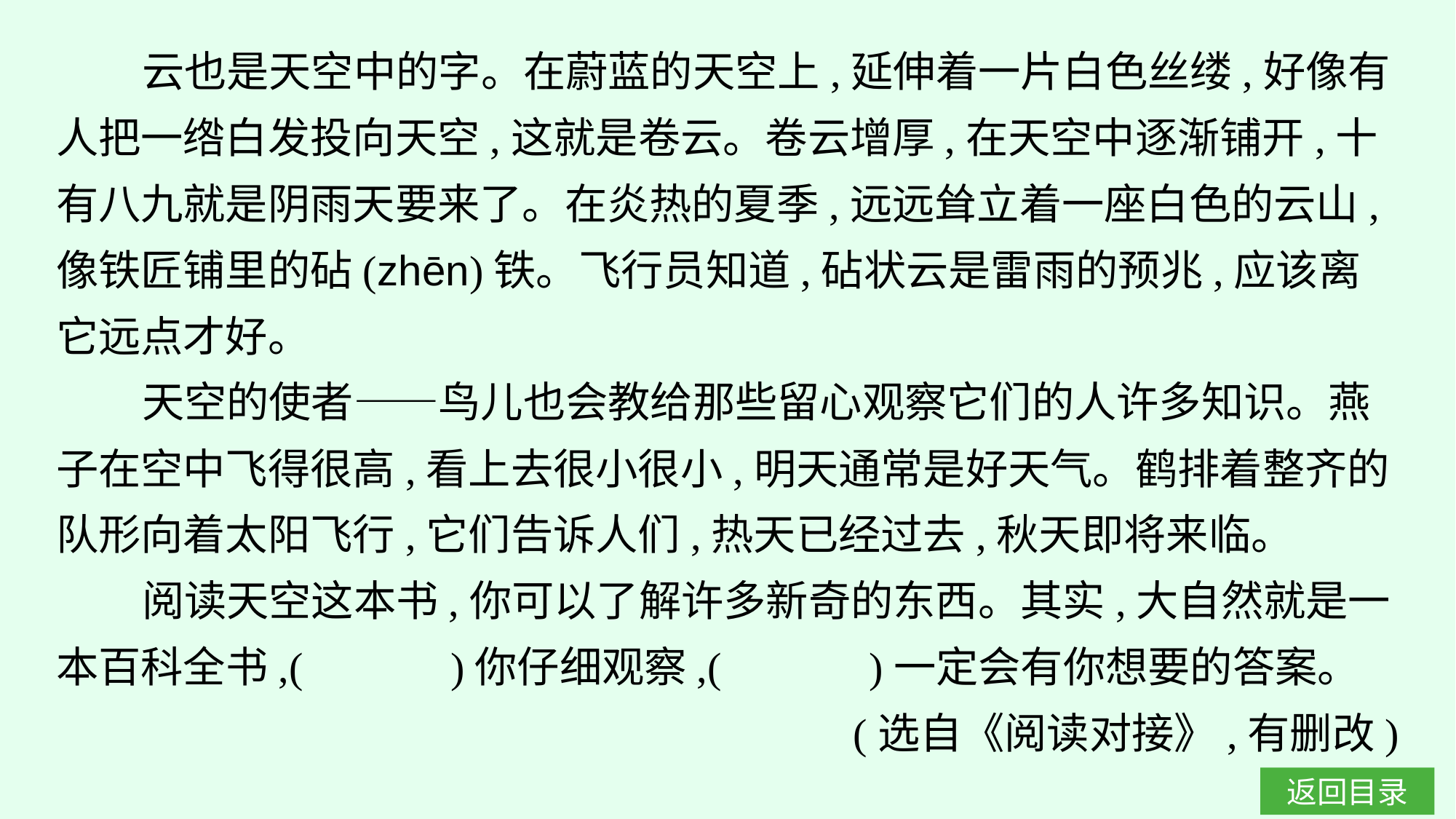

云也是天空中的字。在蔚蓝的天空上,延伸着一片白色丝缕,好像有人把一绺白发投向天空,这就是卷云。卷云增厚,在天空中逐渐铺开,十有八九就是阴雨天要来了。在炎热的夏季,远远耸立着一座白色的云山,像铁匠铺里的砧(zhēn)铁。飞行员知道,砧状云是雷雨的预兆,应该离它远点才好。
天空的使者——鸟儿也会教给那些留心观察它们的人许多知识。燕子在空中飞得很高,看上去很小很小,明天通常是好天气。鹤排着整齐的队形向着太阳飞行,它们告诉人们,热天已经过去,秋天即将来临。
阅读天空这本书,你可以了解许多新奇的东西。其实,大自然就是一本百科全书,(　　　)你仔细观察,(　　　)一定会有你想要的答案。
(选自《阅读对接》,有删改)